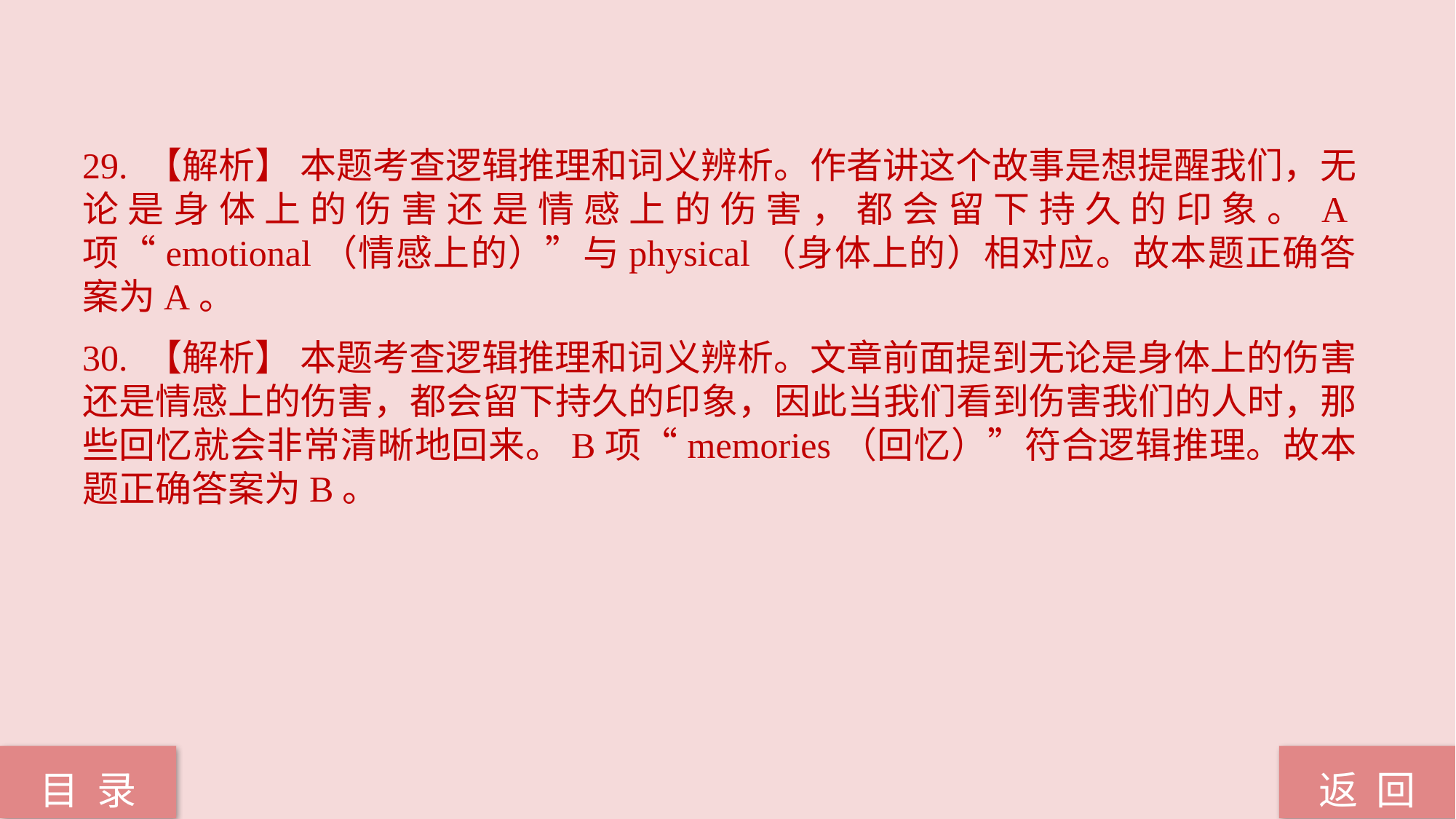

29. 【解析】 本题考查逻辑推理和词义辨析。作者讲这个故事是想提醒我们，无论是身体上的伤害还是情感上的伤害，都会留下持久的印象。A项“emotional（情感上的）”与physical（身体上的）相对应。故本题正确答案为A。
30. 【解析】 本题考查逻辑推理和词义辨析。文章前面提到无论是身体上的伤害还是情感上的伤害，都会留下持久的印象，因此当我们看到伤害我们的人时，那些回忆就会非常清晰地回来。B项“memories（回忆）”符合逻辑推理。故本题正确答案为B。
返  回